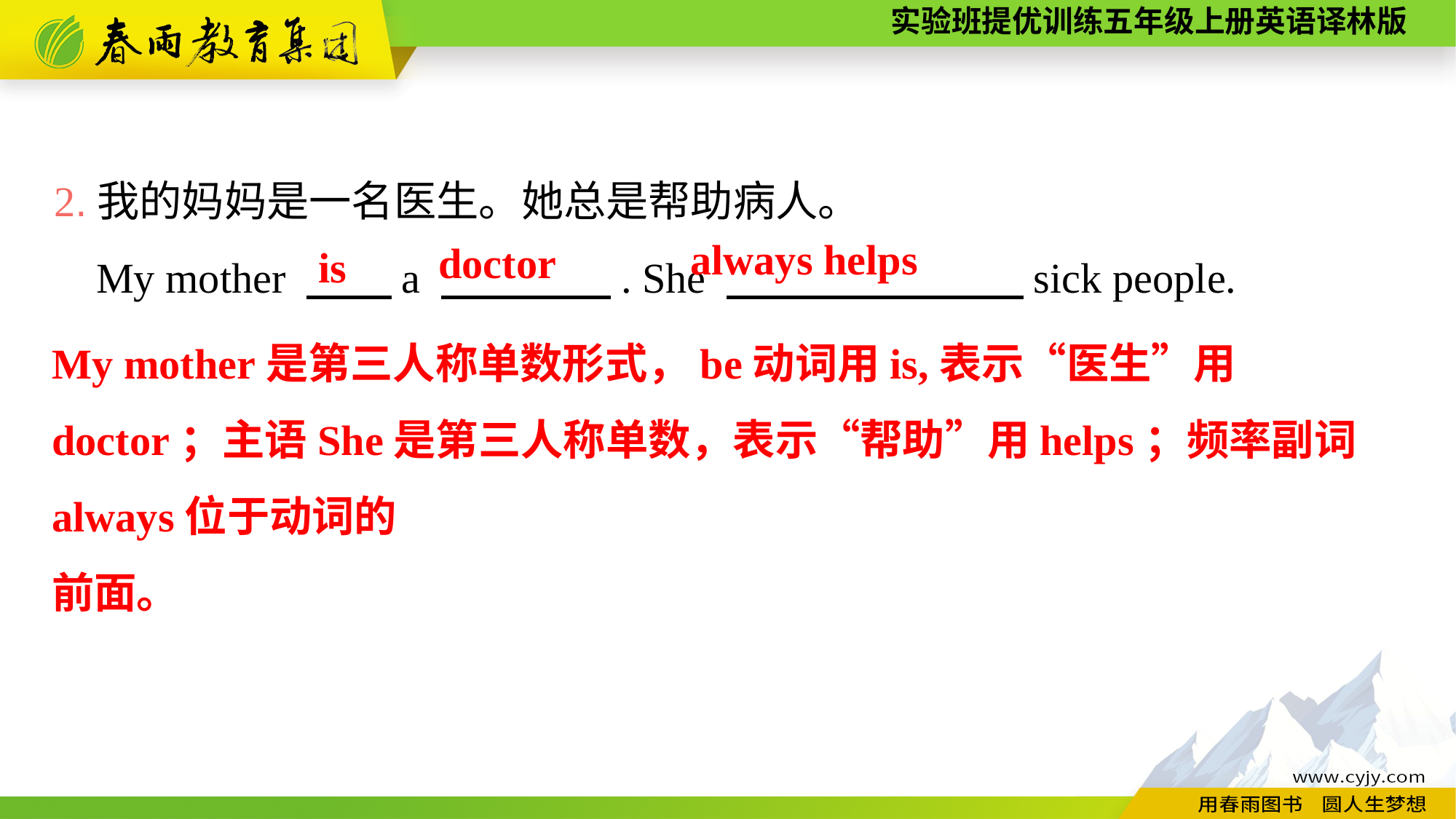

2.我的妈妈是一名医生。她总是帮助病人。
    My mother 　　a 　　　　. She 　　　　　　　sick people.
always helps
doctor
is
My mother是第三人称单数形式，be动词用is,表示“医生”用doctor；主语She是第三人称单数，表示“帮助”用helps；频率副词always位于动词的
前面。